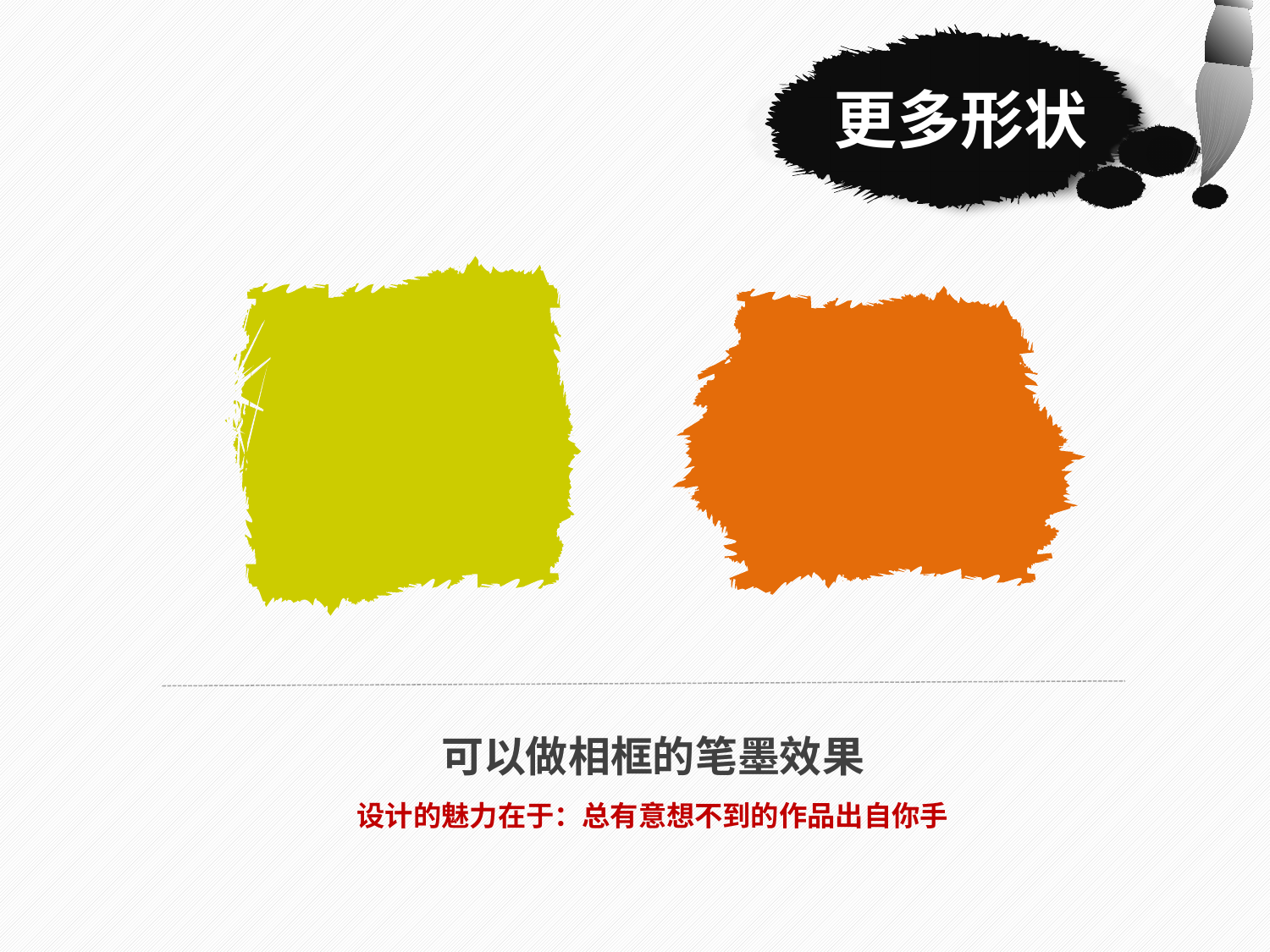

更多形状

可以做相框的笔墨效果
设计的魅力在于：总有意想不到的作品出自你手